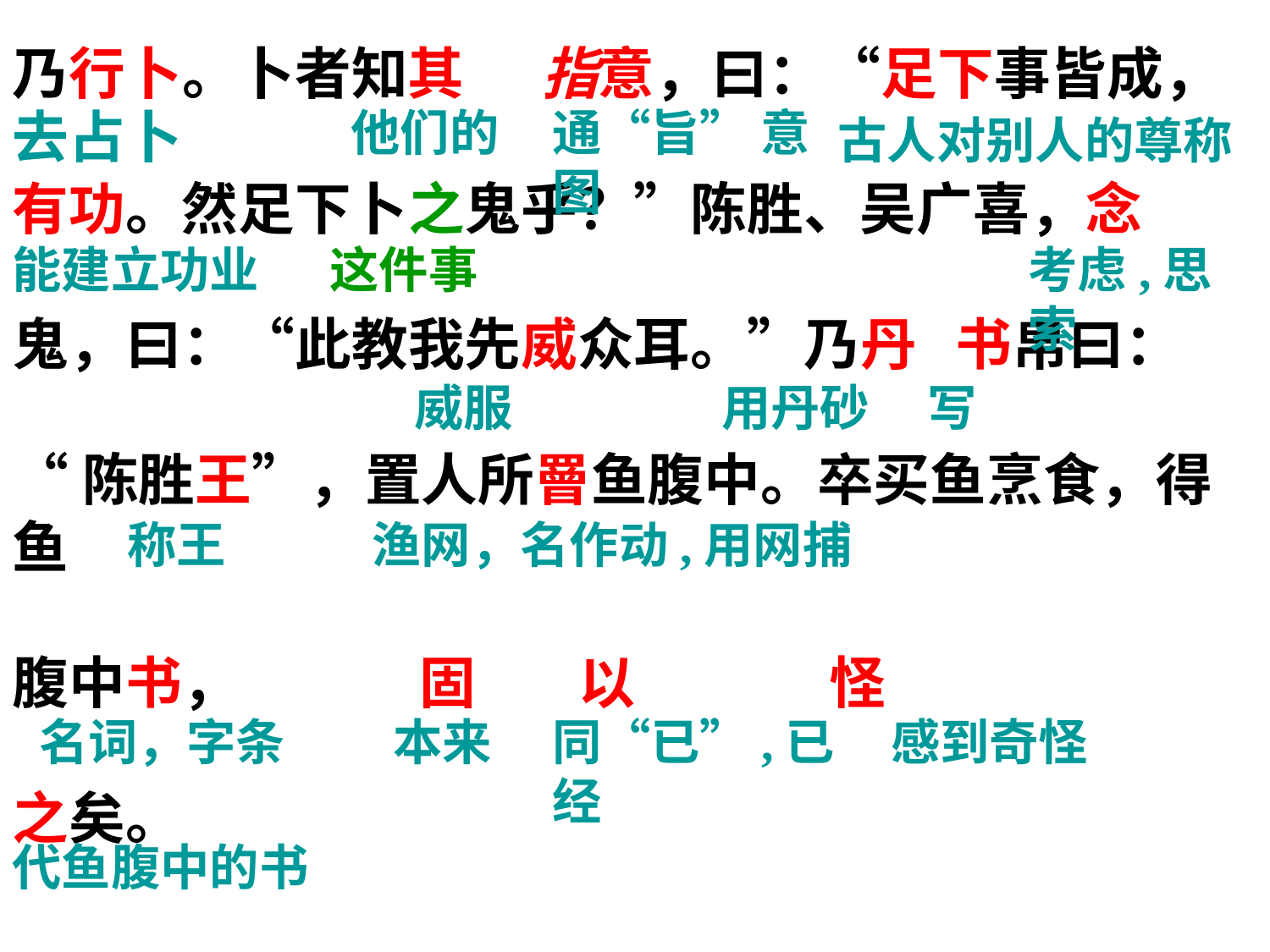

乃行卜。卜者知其      指意，曰：“足下事皆成，

有功。然足下卜之鬼乎？”陈胜、吴广喜，念

鬼，曰：“此教我先威众耳。”乃丹   书帛曰：

“陈胜王”，置人所罾鱼腹中。卒买鱼烹食，得鱼

腹中书，              固        以               怪

之矣。
去占卜
他们的
通“旨” 意图
古人对别人的尊称
能建立功业
这件事
考虑,思索
威服
用丹砂
写
称王
渔网，名作动,用网捕
名词，字条
本来
同“已”,已经
感到奇怪
代鱼腹中的书